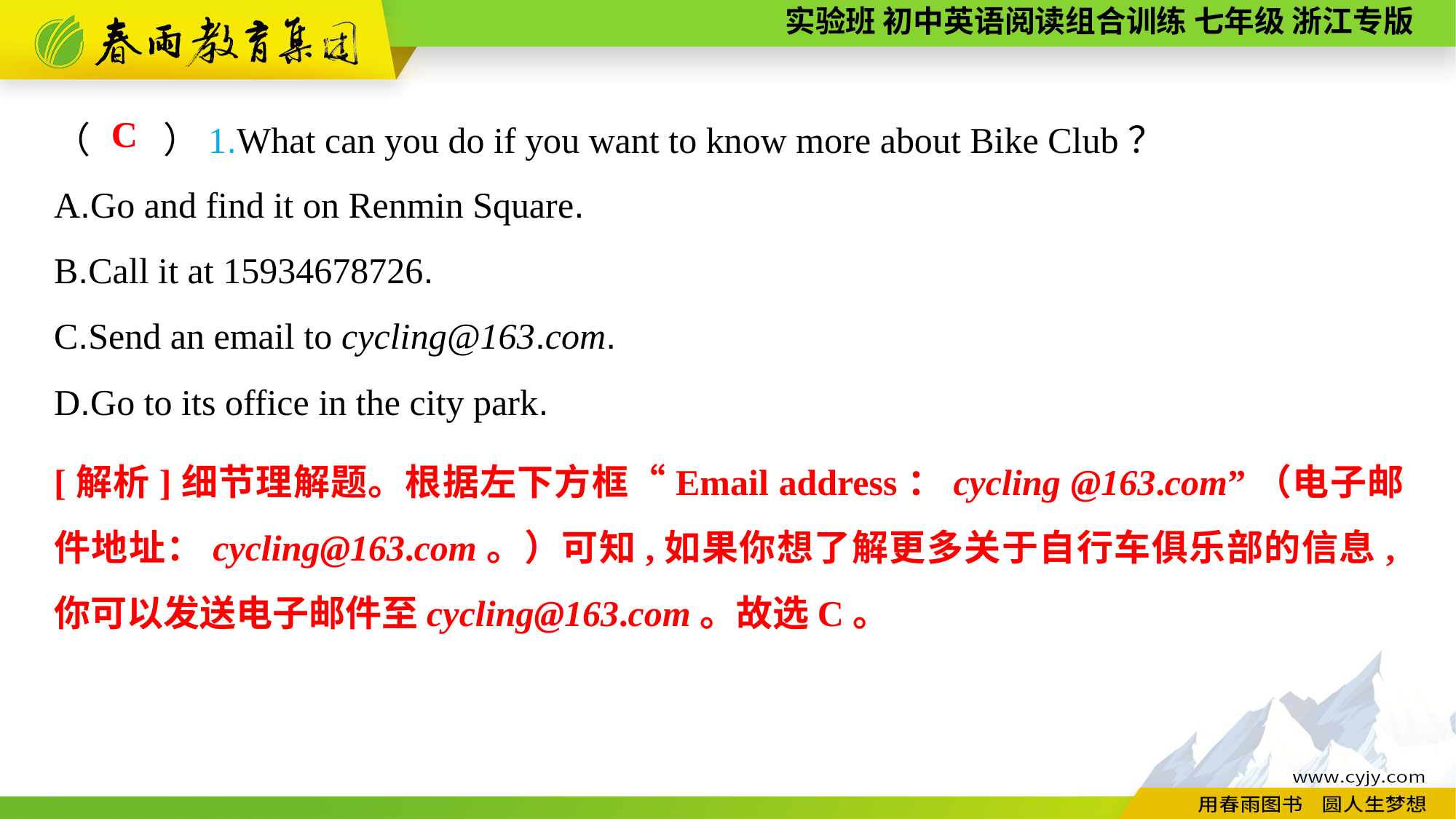

（　　）1.What can you do if you want to know more about Bike Club？
A.Go and find it on Renmin Square.
B.Call it at 15934678726.
C.Send an email to cycling@163.com.
D.Go to its office in the city park.
C
[解析]细节理解题。根据左下方框“Email address：cycling @163.com”（电子邮件地址：cycling@163.com。）可知,如果你想了解更多关于自行车俱乐部的信息,你可以发送电子邮件至cycling@163.com。故选C。